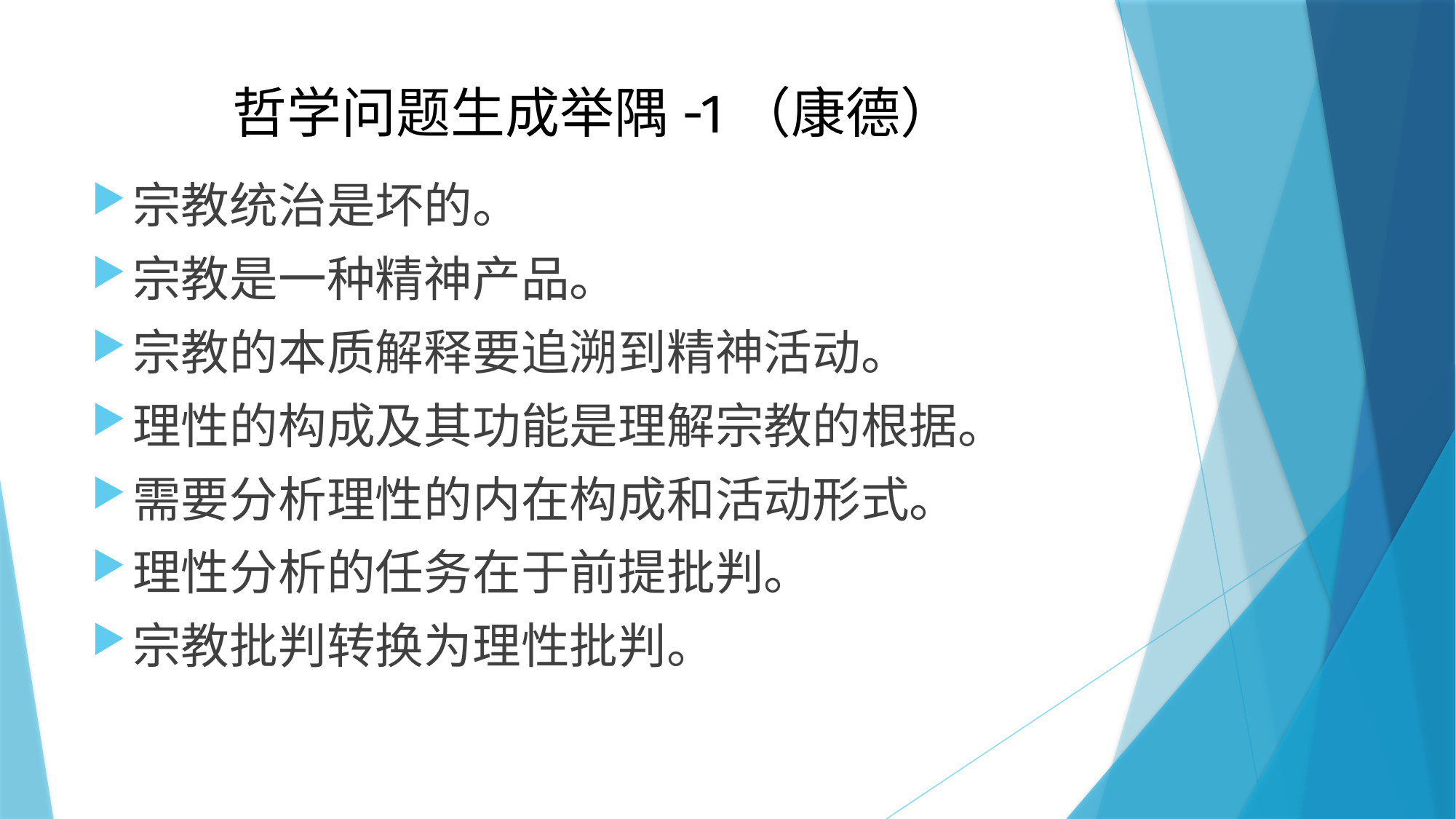

# 哲学问题生成举隅-1（康德）
宗教统治是坏的。
宗教是一种精神产品。
宗教的本质解释要追溯到精神活动。
理性的构成及其功能是理解宗教的根据。
需要分析理性的内在构成和活动形式。
理性分析的任务在于前提批判。
宗教批判转换为理性批判。